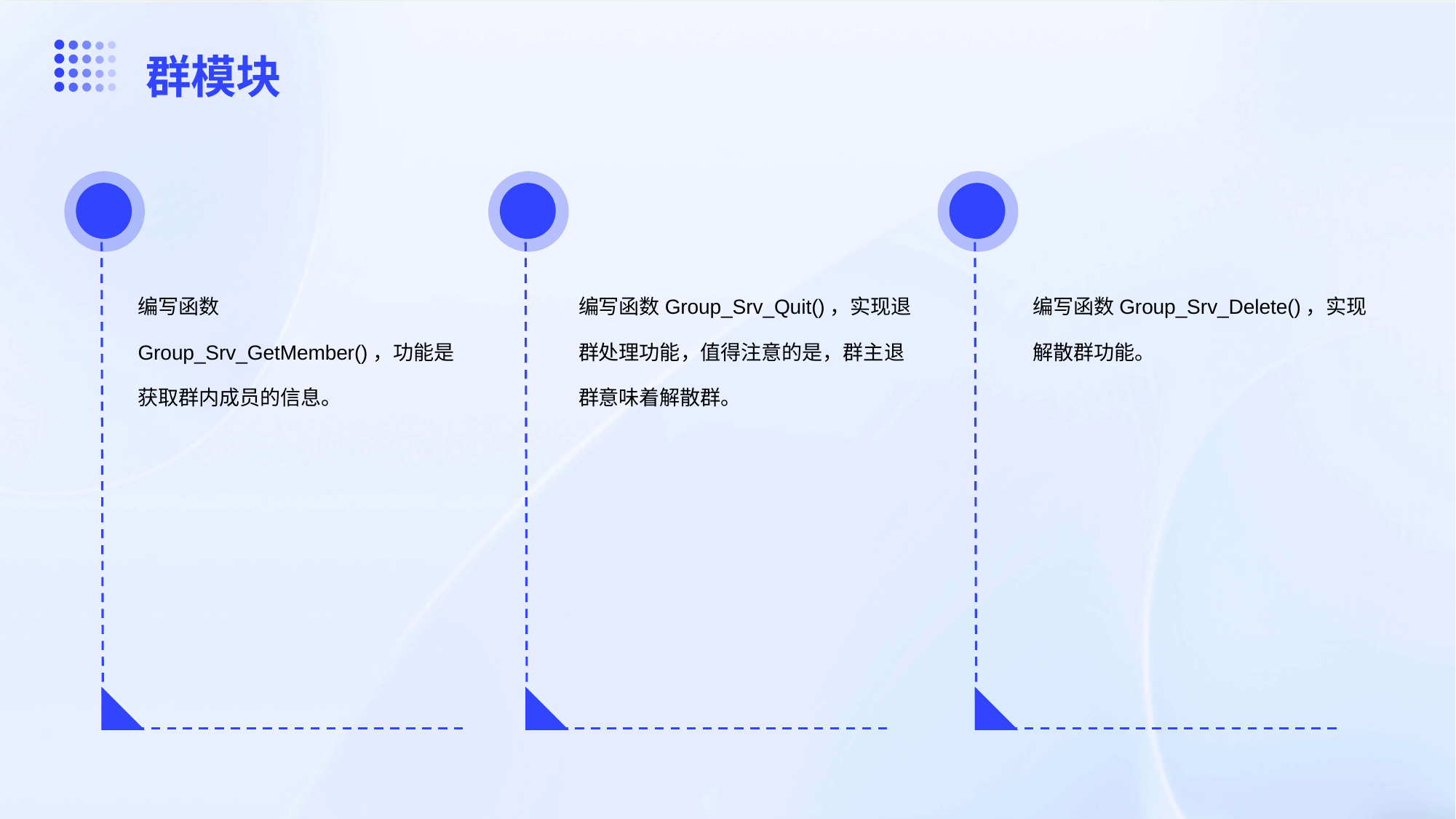

群模块

编写函数Group_Srv_GetMember()，功能是获取群内成员的信息。
编写函数Group_Srv_Quit()，实现退群处理功能，值得注意的是，群主退群意味着解散群。
编写函数Group_Srv_Delete()，实现解散群功能。